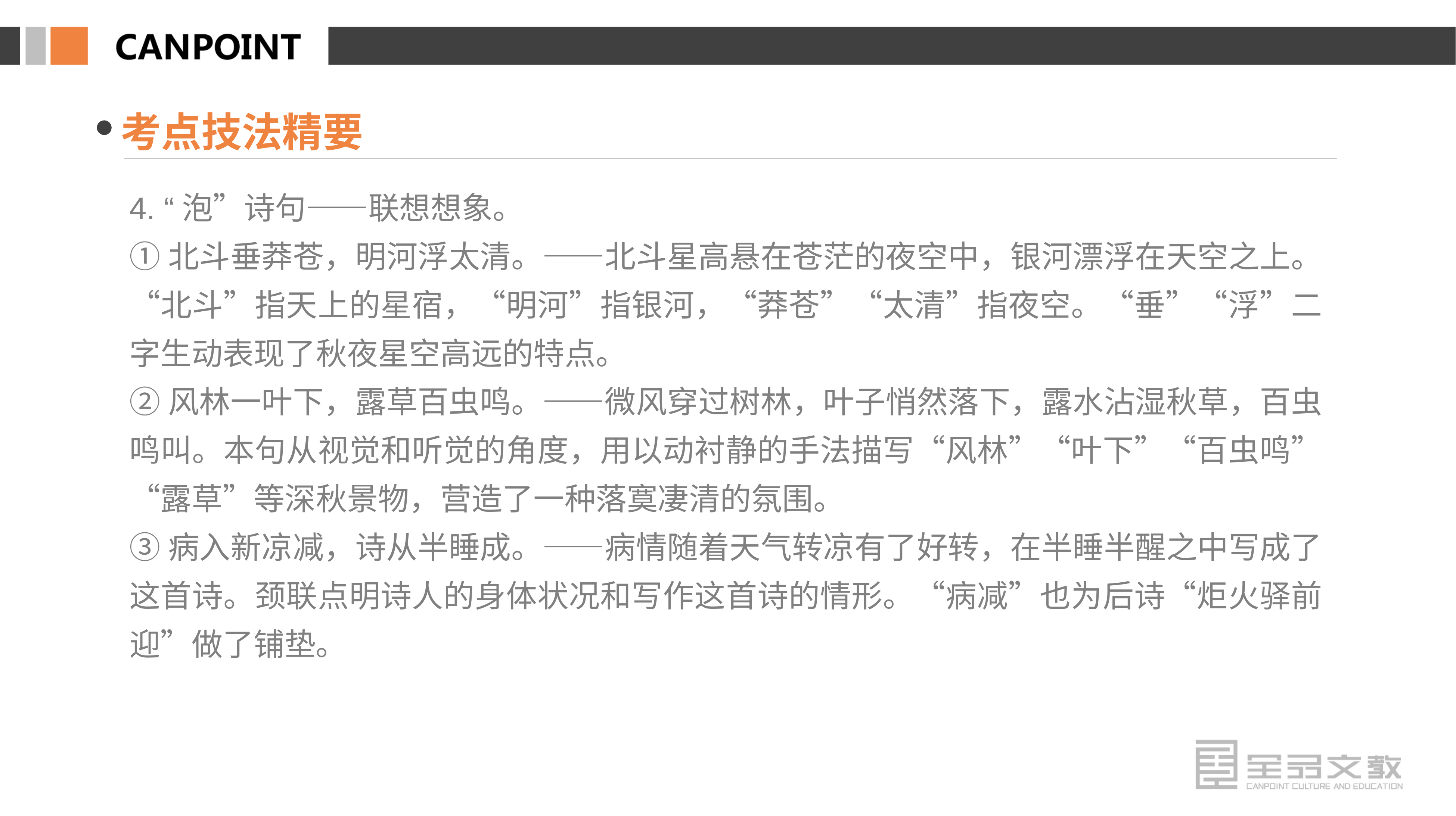

考点技法精要

4. “泡”诗句——联想想象。
①北斗垂莽苍，明河浮太清。——北斗星高悬在苍茫的夜空中，银河漂浮在天空之上。 “北斗”指天上的星宿，“明河”指银河，“莽苍”“太清”指夜空。“垂”“浮”二字生动表现了秋夜星空高远的特点。
②风林一叶下，露草百虫鸣。——微风穿过树林，叶子悄然落下，露水沾湿秋草，百虫鸣叫。本句从视觉和听觉的角度，用以动衬静的手法描写“风林”“叶下”“百虫鸣”“露草”等深秋景物，营造了一种落寞凄清的氛围。
③病入新凉减，诗从半睡成。——病情随着天气转凉有了好转，在半睡半醒之中写成了这首诗。颈联点明诗人的身体状况和写作这首诗的情形。“病减”也为后诗“炬火驿前迎”做了铺垫。